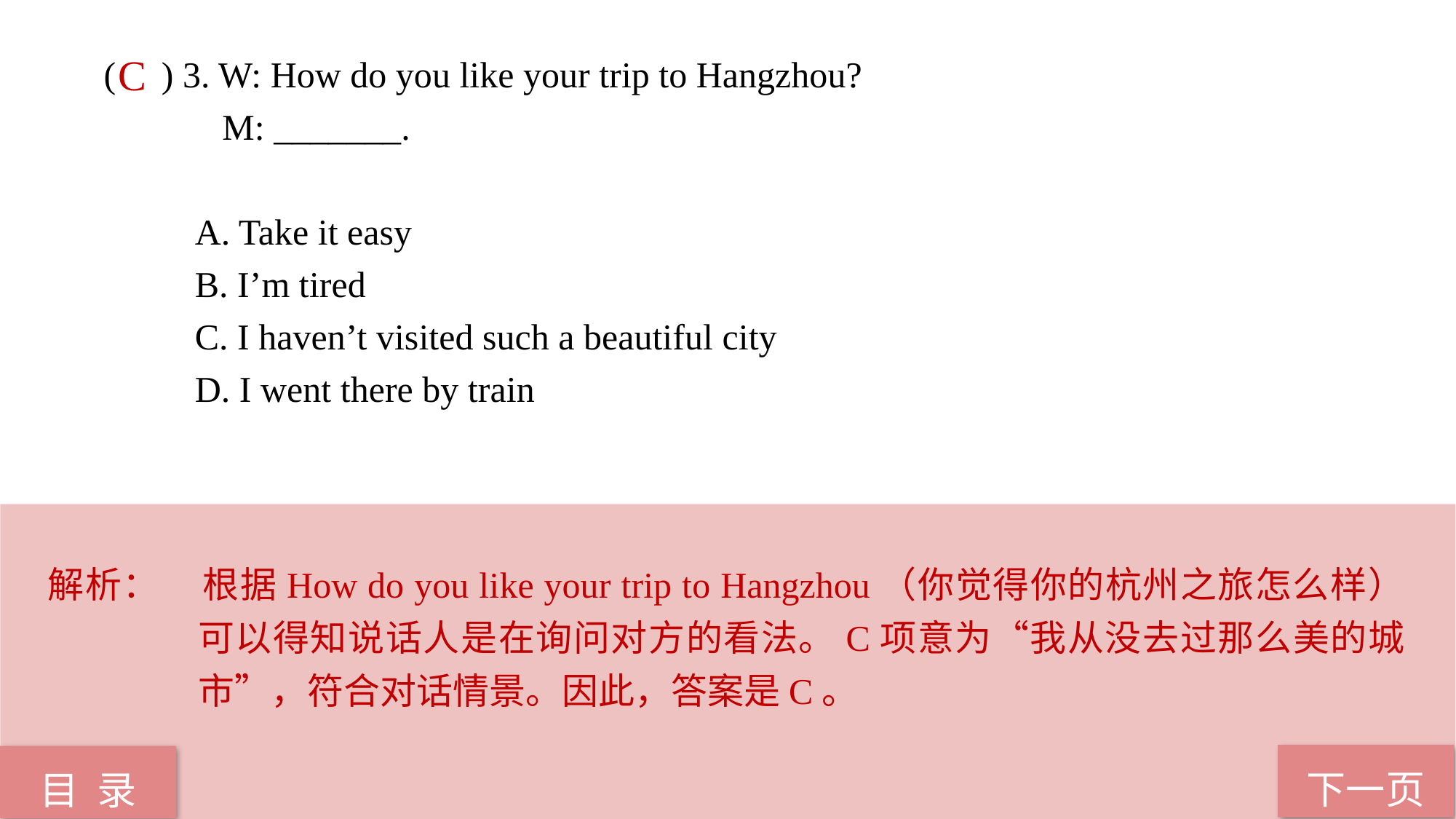

(     ) 3. W: How do you like your trip to Hangzhou?
             M: _______.

          A. Take it easy
          B. I’m tired
          C. I haven’t visited such a beautiful city
          D. I went there by train
C
解析：	根据How do you like your trip to Hangzhou（你觉得你的杭州之旅怎么样）可以得知说话人是在询问对方的看法。C项意为“我从没去过那么美的城市”，符合对话情景。因此，答案是C。